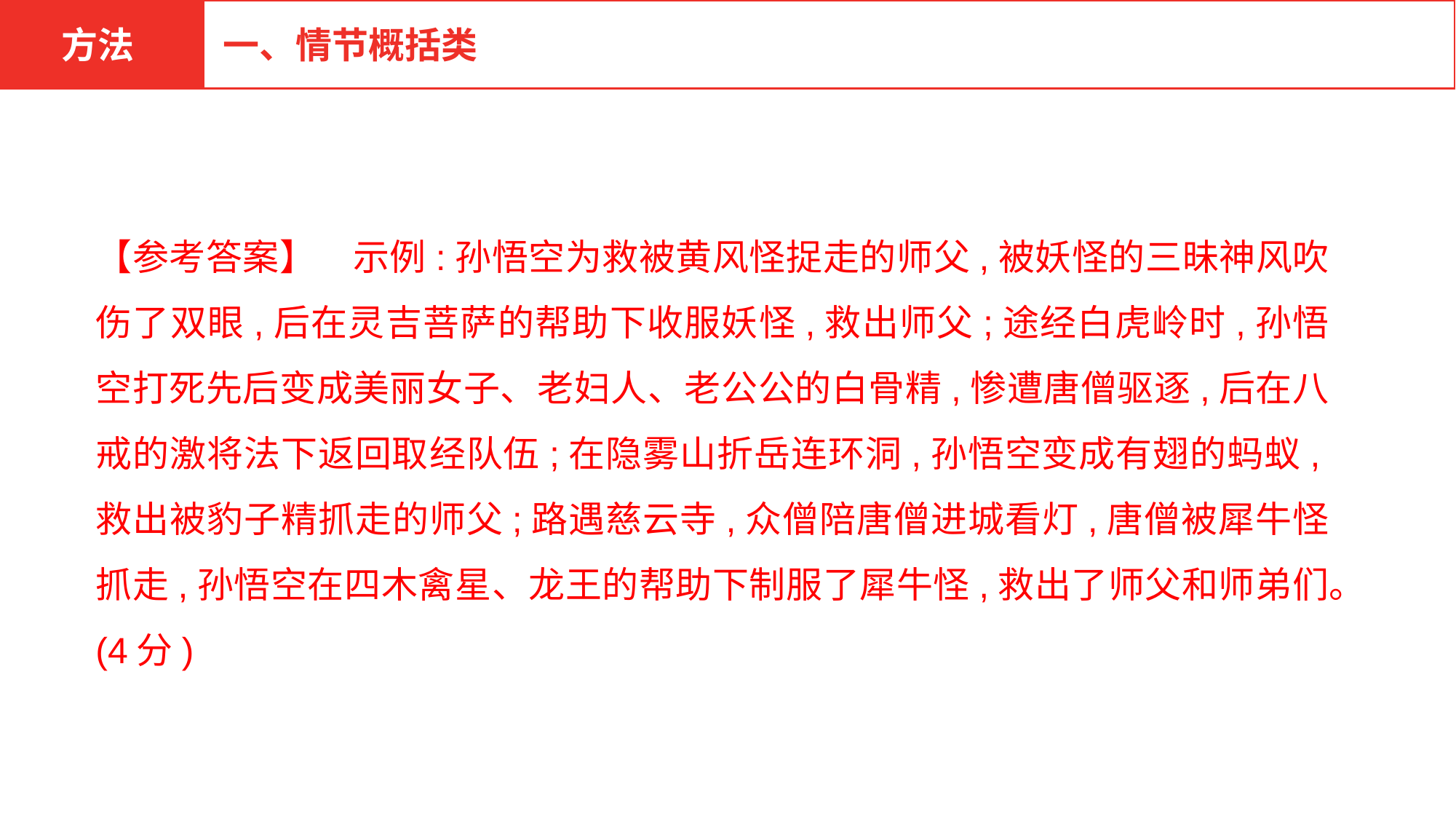

方法
一、情节概括类

【参考答案】　示例:孙悟空为救被黄风怪捉走的师父,被妖怪的三昧神风吹伤了双眼,后在灵吉菩萨的帮助下收服妖怪,救出师父;途经白虎岭时,孙悟空打死先后变成美丽女子、老妇人、老公公的白骨精,惨遭唐僧驱逐,后在八戒的激将法下返回取经队伍;在隐雾山折岳连环洞,孙悟空变成有翅的蚂蚁,救出被豹子精抓走的师父;路遇慈云寺,众僧陪唐僧进城看灯,唐僧被犀牛怪抓走,孙悟空在四木禽星、龙王的帮助下制服了犀牛怪,救出了师父和师弟们。(4分)